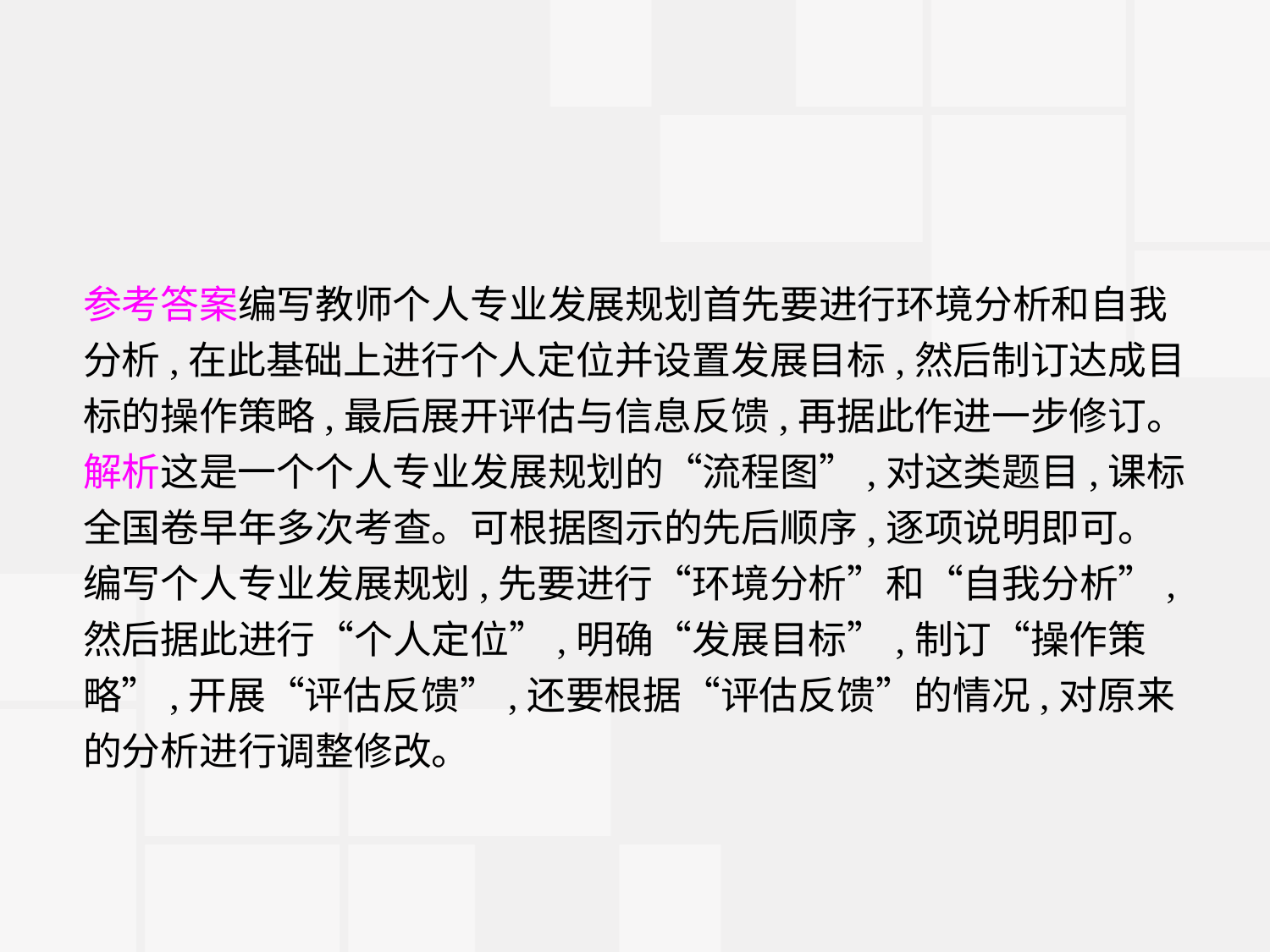

参考答案编写教师个人专业发展规划首先要进行环境分析和自我分析,在此基础上进行个人定位并设置发展目标,然后制订达成目标的操作策略,最后展开评估与信息反馈,再据此作进一步修订。
解析这是一个个人专业发展规划的“流程图”,对这类题目,课标全国卷早年多次考查。可根据图示的先后顺序,逐项说明即可。编写个人专业发展规划,先要进行“环境分析”和“自我分析”,然后据此进行“个人定位”,明确“发展目标”,制订“操作策略”,开展“评估反馈”,还要根据“评估反馈”的情况,对原来的分析进行调整修改。